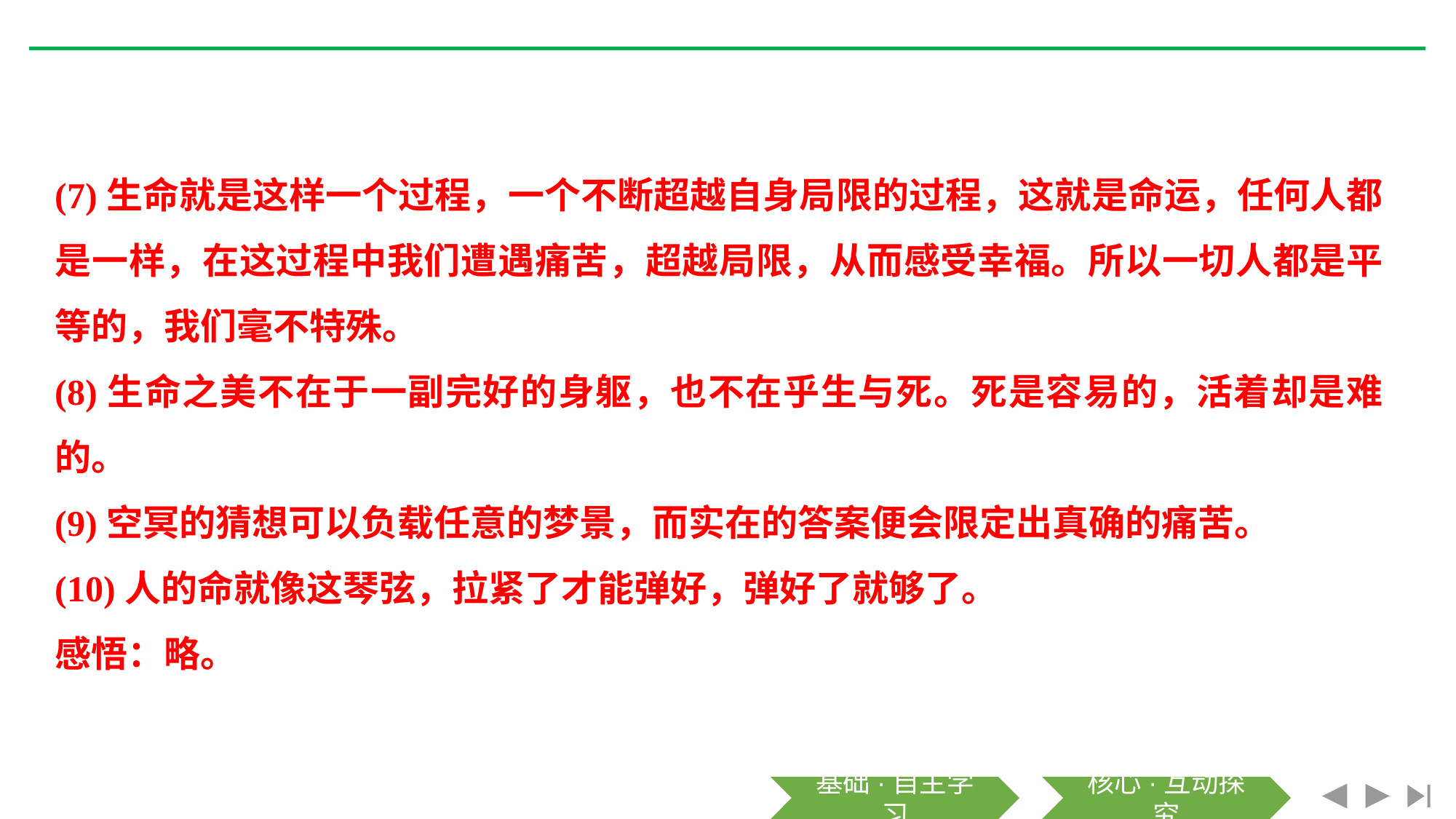

(7)生命就是这样一个过程，一个不断超越自身局限的过程，这就是命运，任何人都是一样，在这过程中我们遭遇痛苦，超越局限，从而感受幸福。所以一切人都是平等的，我们毫不特殊。
(8)生命之美不在于一副完好的身躯，也不在乎生与死。死是容易的，活着却是难的。
(9)空冥的猜想可以负载任意的梦景，而实在的答案便会限定出真确的痛苦。
(10)人的命就像这琴弦，拉紧了才能弹好，弹好了就够了。
感悟：略。